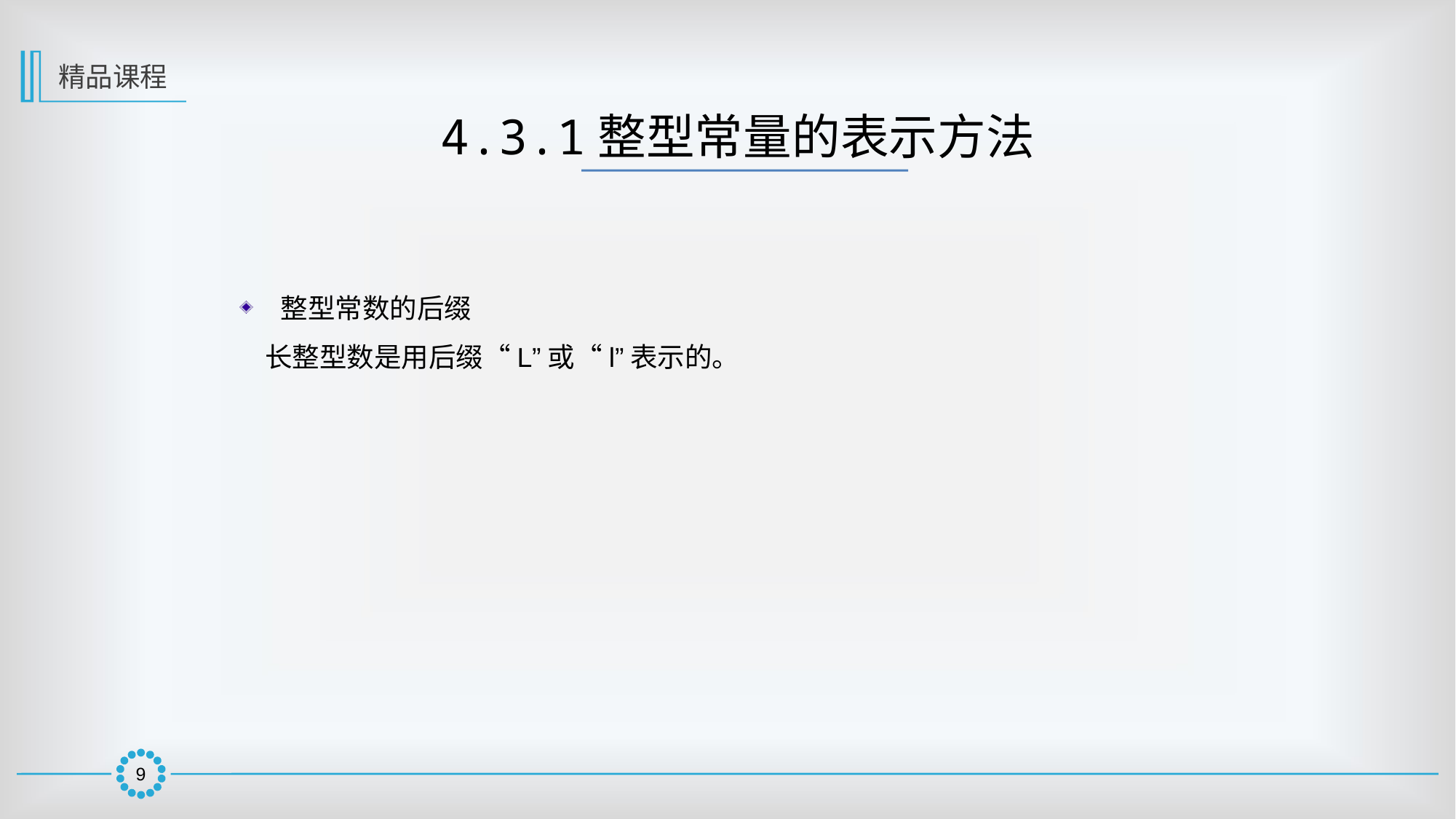

精品课程
4.3.1整型常量的表示方法

整型常数的后缀
   长整型数是用后缀“L”或“l”表示的。

9